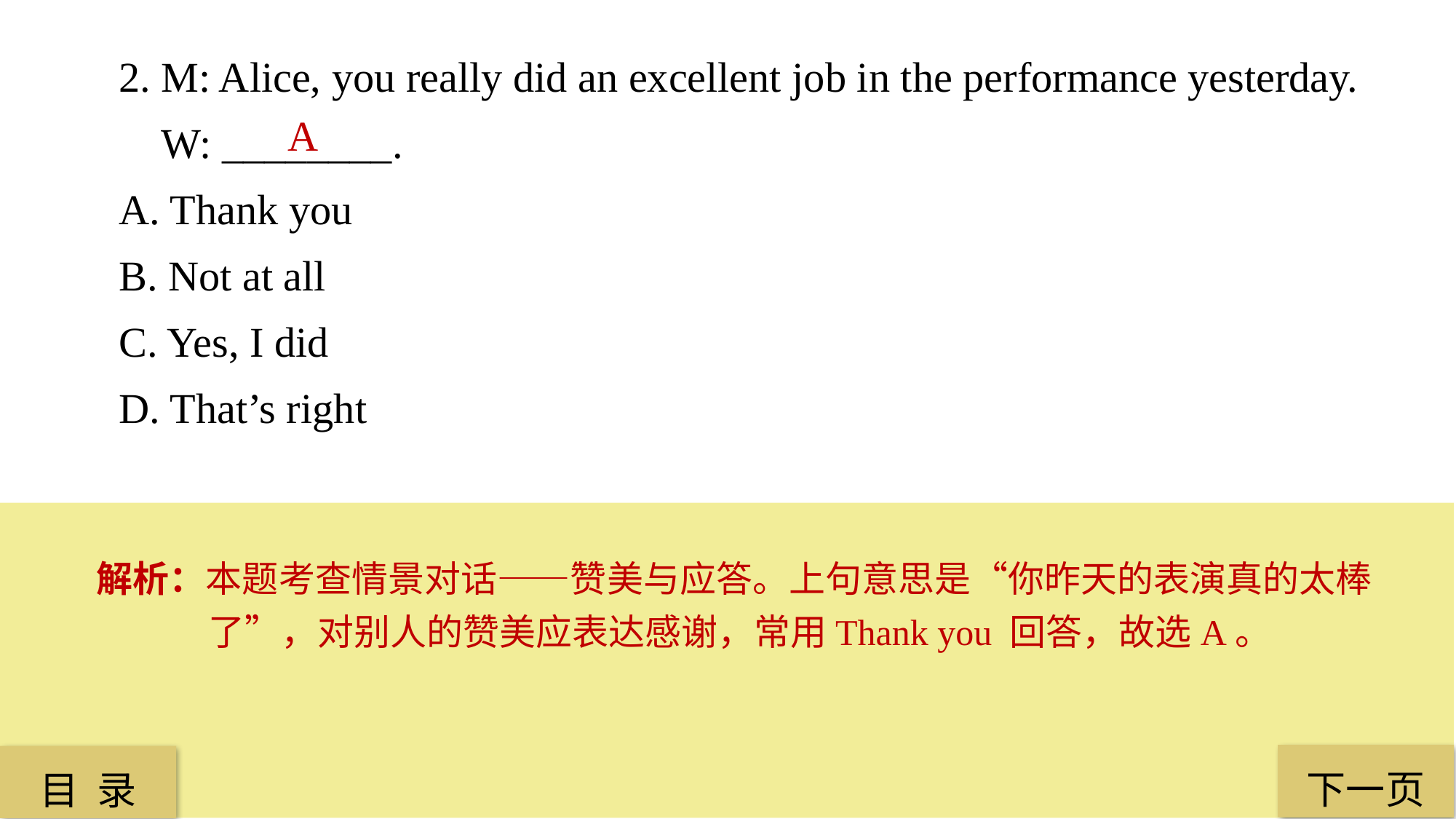

2. M: Alice, you really did an excellent job in the performance yesterday.
    W: ________.
A. Thank you
B. Not at all
C. Yes, I did
D. That’s right
A
解析：本题考查情景对话——赞美与应答。上句意思是“你昨天的表演真的太棒了”，对别人的赞美应表达感谢，常用Thank you 回答，故选A。